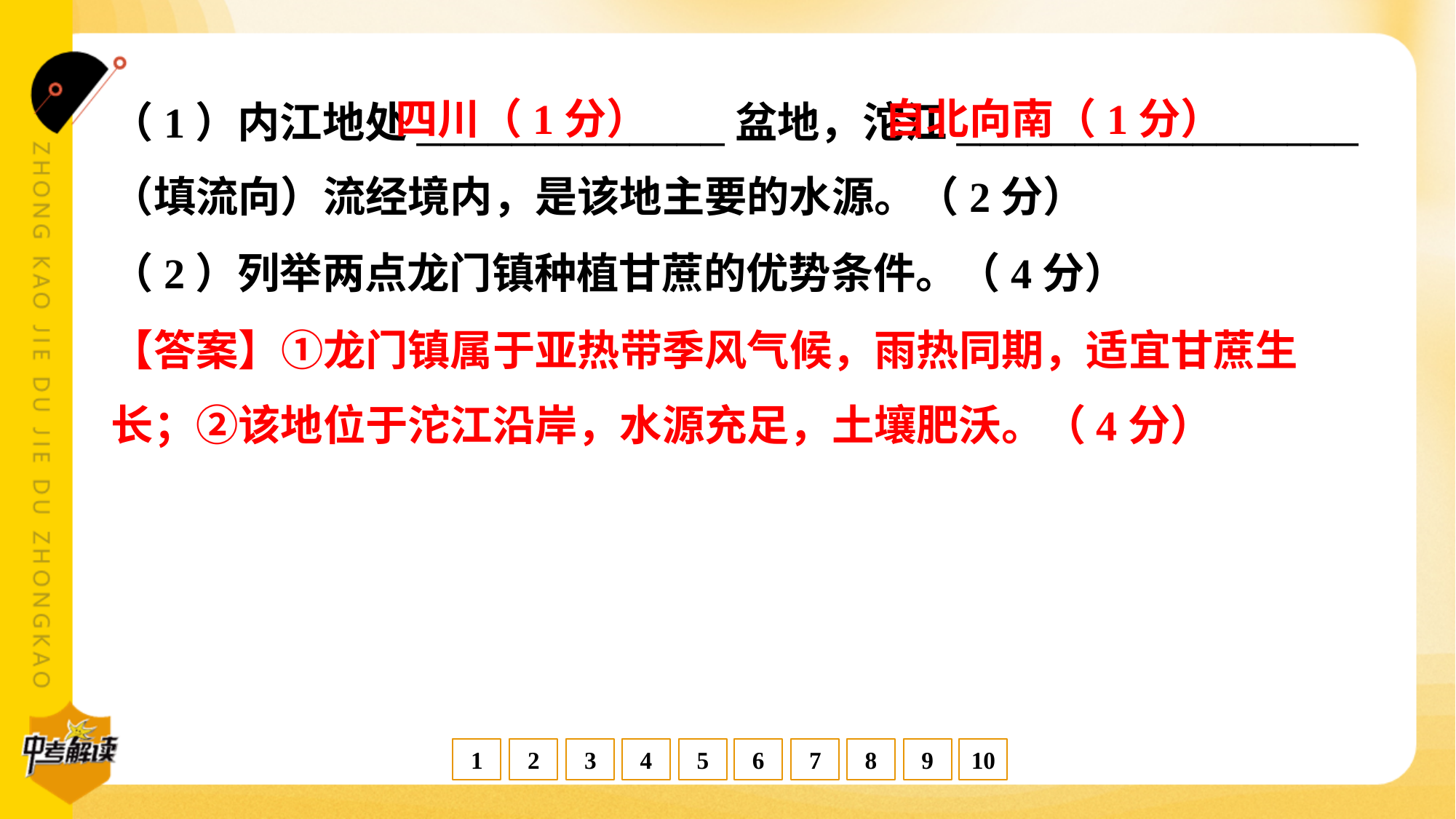

四川（1分）
自北向南（1分）
（1）内江地处_____________盆地，沱江_________________
（填流向）流经境内，是该地主要的水源。（2分）
（2）列举两点龙门镇种植甘蔗的优势条件。（4分）
【答案】①龙门镇属于亚热带季风气候，雨热同期，适宜甘蔗生
长；②该地位于沱江沿岸，水源充足，土壤肥沃。（4分）